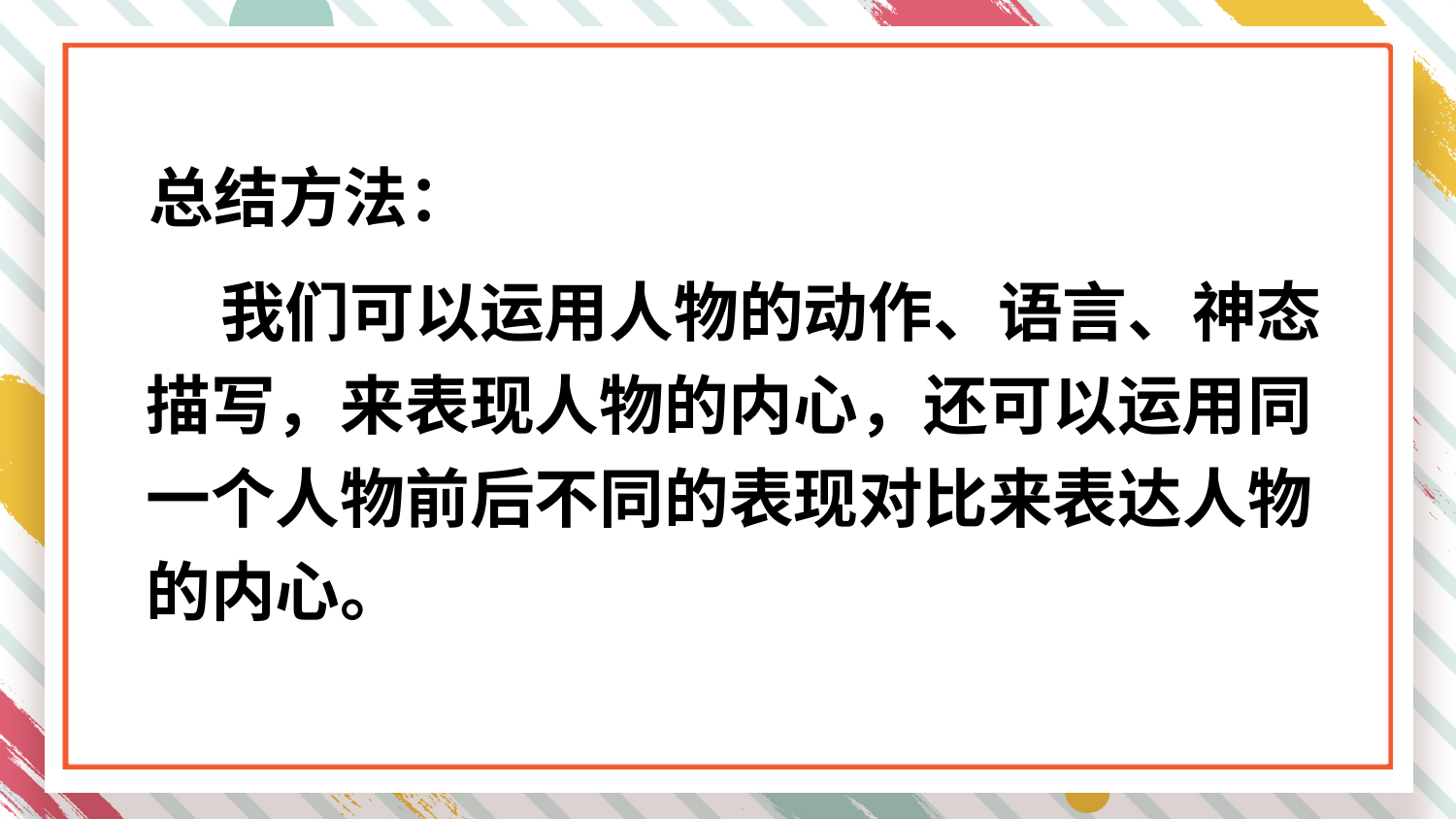

总结方法：
    我们可以运用人物的动作、语言、神态描写，来表现人物的内心，还可以运用同一个人物前后不同的表现对比来表达人物的内心。